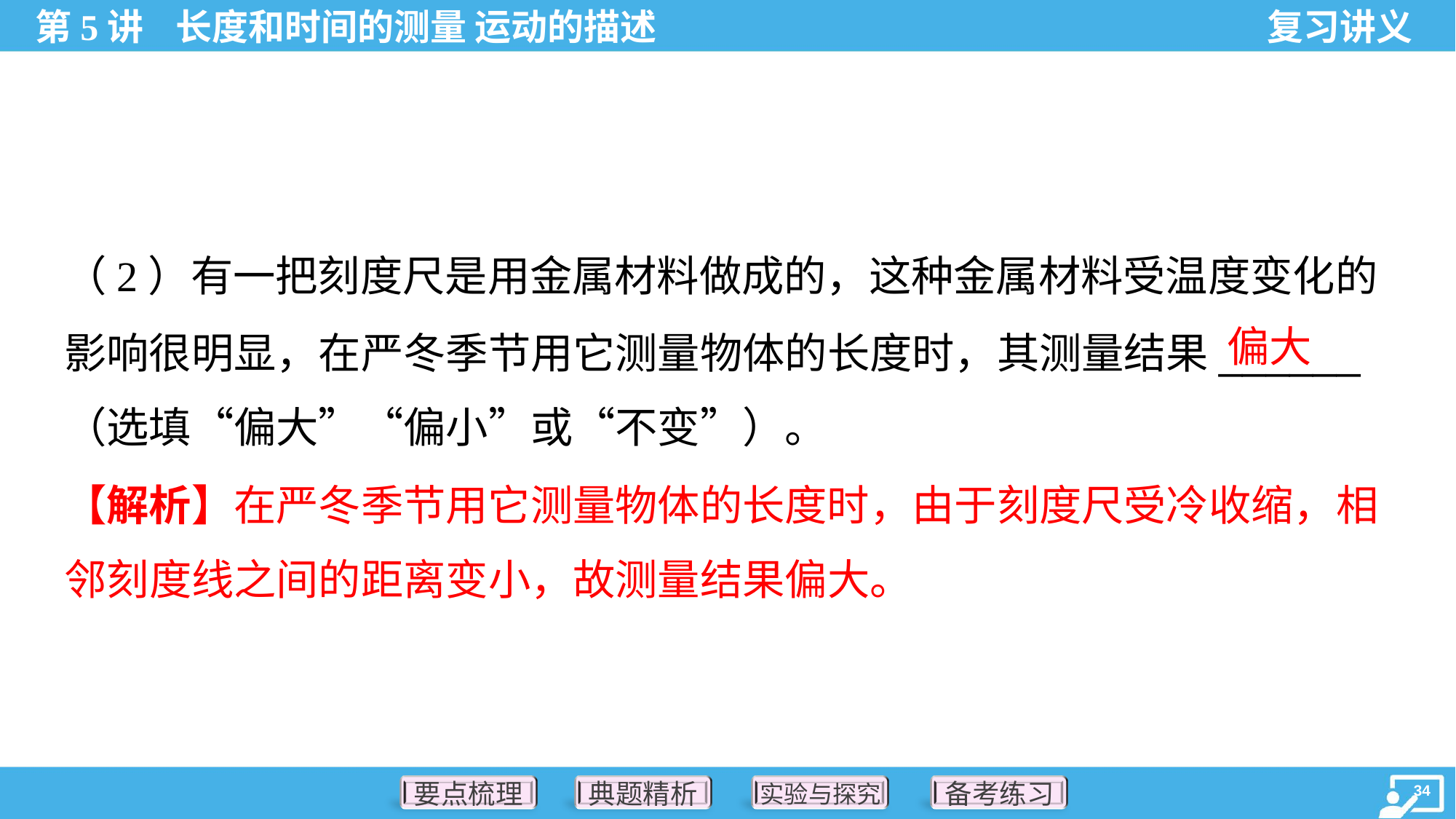

（2）有一把刻度尺是用金属材料做成的，这种金属材料受温度变化的
影响很明显，在严冬季节用它测量物体的长度时，其测量结果______
（选填“偏大”“偏小”或“不变”）。
偏大
【解析】在严冬季节用它测量物体的长度时，由于刻度尺受冷收缩，相
邻刻度线之间的距离变小，故测量结果偏大。